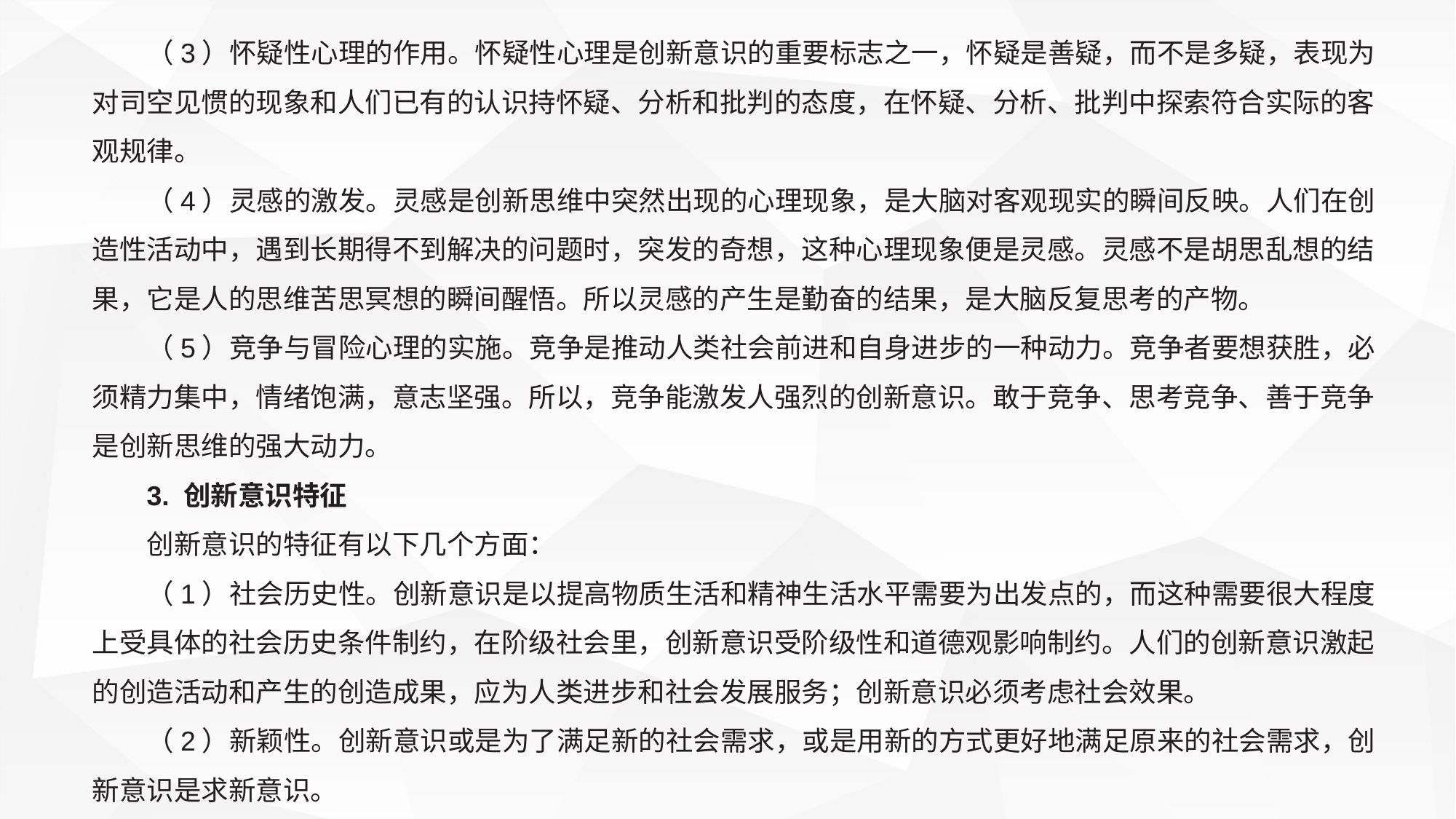

（3）怀疑性心理的作用。怀疑性心理是创新意识的重要标志之一，怀疑是善疑，而不是多疑，表现为对司空见惯的现象和人们已有的认识持怀疑、分析和批判的态度，在怀疑、分析、批判中探索符合实际的客观规律。
（4）灵感的激发。灵感是创新思维中突然出现的心理现象，是大脑对客观现实的瞬间反映。人们在创造性活动中，遇到长期得不到解决的问题时，突发的奇想，这种心理现象便是灵感。灵感不是胡思乱想的结果，它是人的思维苦思冥想的瞬间醒悟。所以灵感的产生是勤奋的结果，是大脑反复思考的产物。
（5）竞争与冒险心理的实施。竞争是推动人类社会前进和自身进步的一种动力。竞争者要想获胜，必须精力集中，情绪饱满，意志坚强。所以，竞争能激发人强烈的创新意识。敢于竞争、思考竞争、善于竞争是创新思维的强大动力。
3. 创新意识特征
创新意识的特征有以下几个方面：
（1）社会历史性。创新意识是以提高物质生活和精神生活水平需要为出发点的，而这种需要很大程度上受具体的社会历史条件制约，在阶级社会里，创新意识受阶级性和道德观影响制约。人们的创新意识激起的创造活动和产生的创造成果，应为人类进步和社会发展服务；创新意识必须考虑社会效果。
（2）新颖性。创新意识或是为了满足新的社会需求，或是用新的方式更好地满足原来的社会需求，创新意识是求新意识。